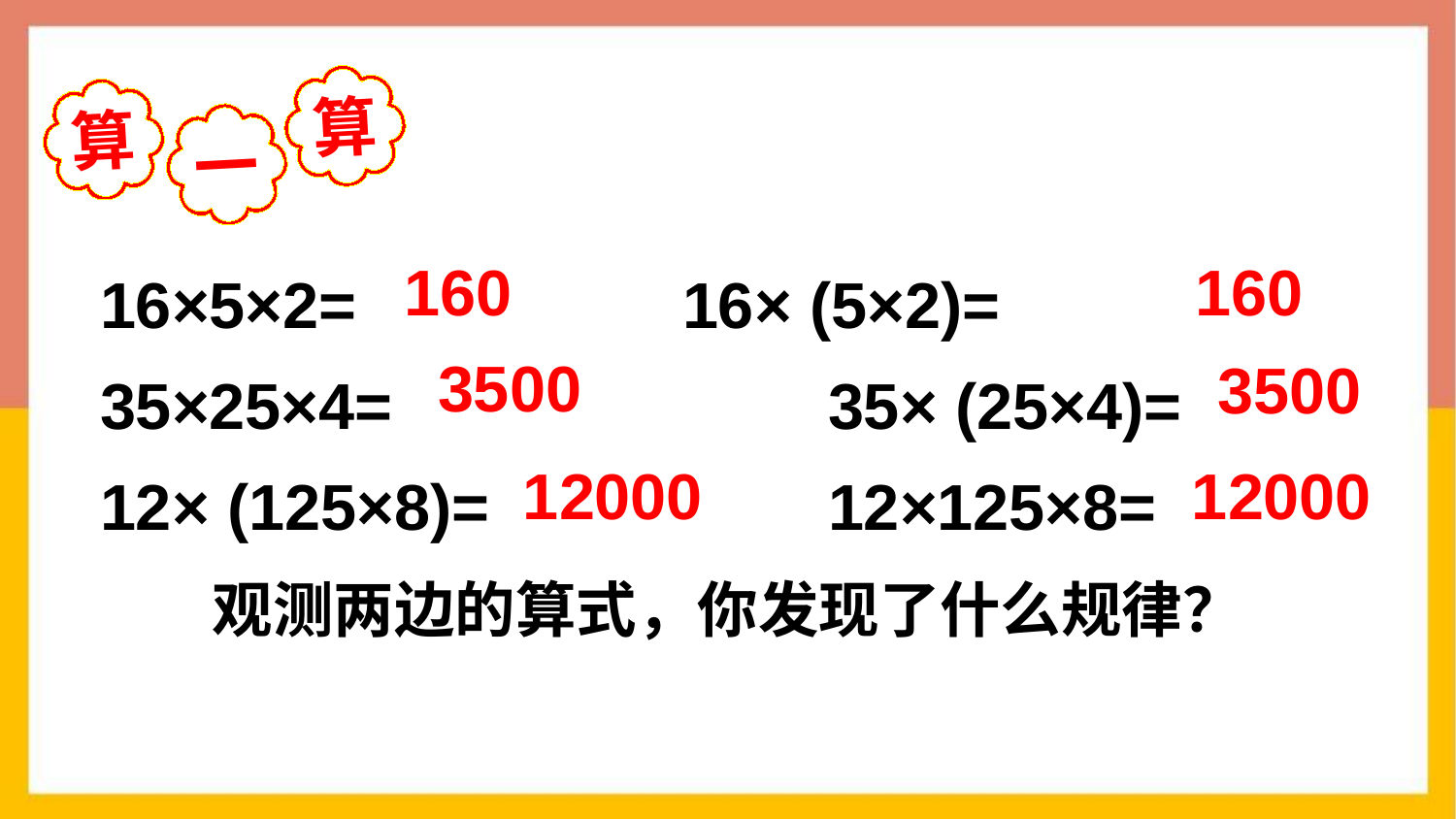

算
算

一
16×5×2=			16× (5×2)=
35×25×4=			35× (25×4)=
12× (125×8)=			12×125×8=
160
160
3500
3500
12000
12000
观测两边的算式，你发现了什么规律？